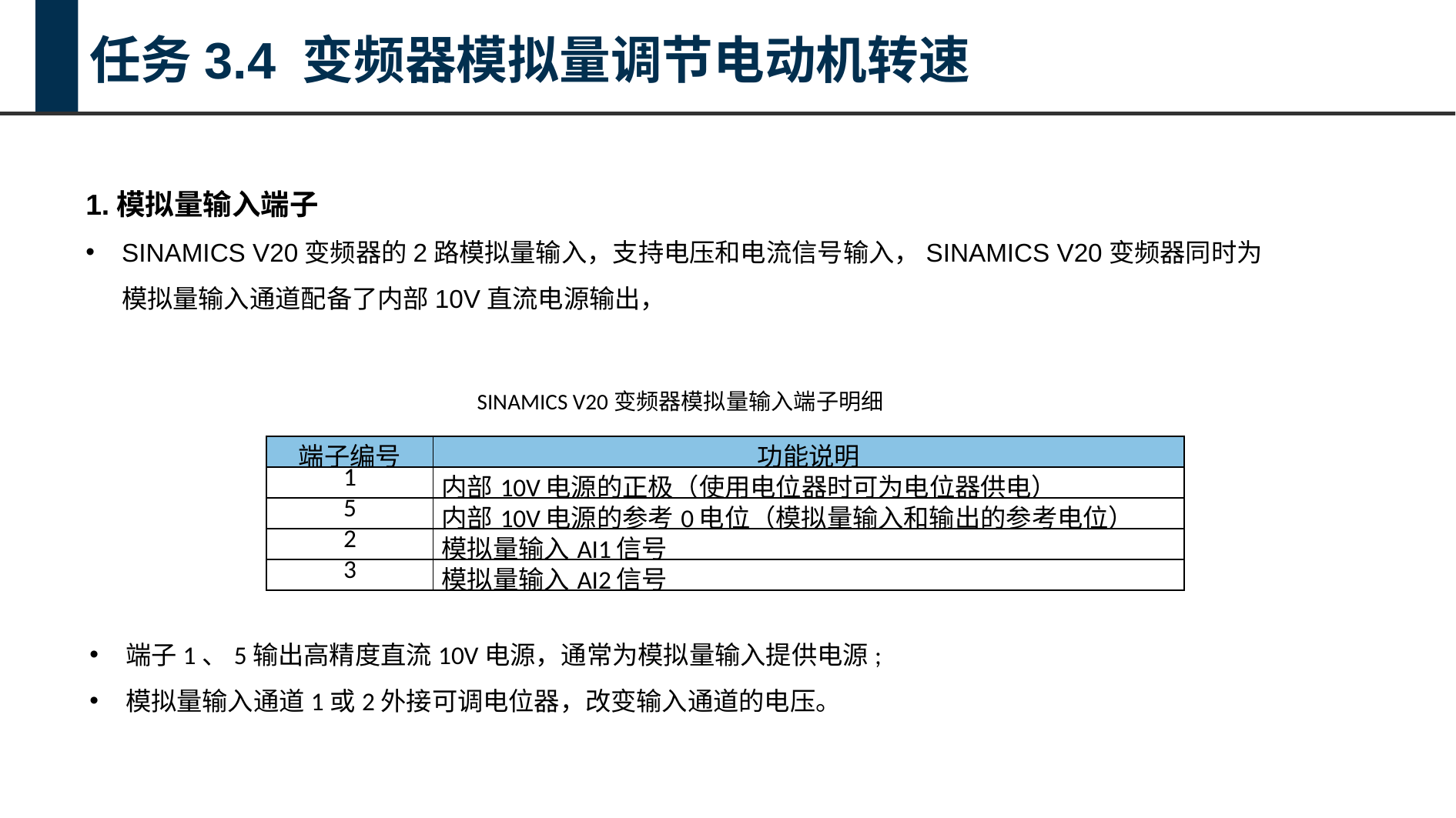

任务3.4 变频器模拟量调节电动机转速
1.模拟量输入端子
SINAMICS V20变频器的2路模拟量输入，支持电压和电流信号输入，SINAMICS V20变频器同时为模拟量输入通道配备了内部10V直流电源输出，
SINAMICS V20变频器模拟量输入端子明细
| 端子编号 | 功能说明 |
| --- | --- |
| 1 | 内部10V电源的正极（使用电位器时可为电位器供电） |
| 5 | 内部10V电源的参考0电位（模拟量输入和输出的参考电位） |
| 2 | 模拟量输入AI1信号 |
| 3 | 模拟量输入AI2信号 |
端子1、5输出高精度直流10V电源，通常为模拟量输入提供电源;
模拟量输入通道1或2外接可调电位器，改变输入通道的电压。